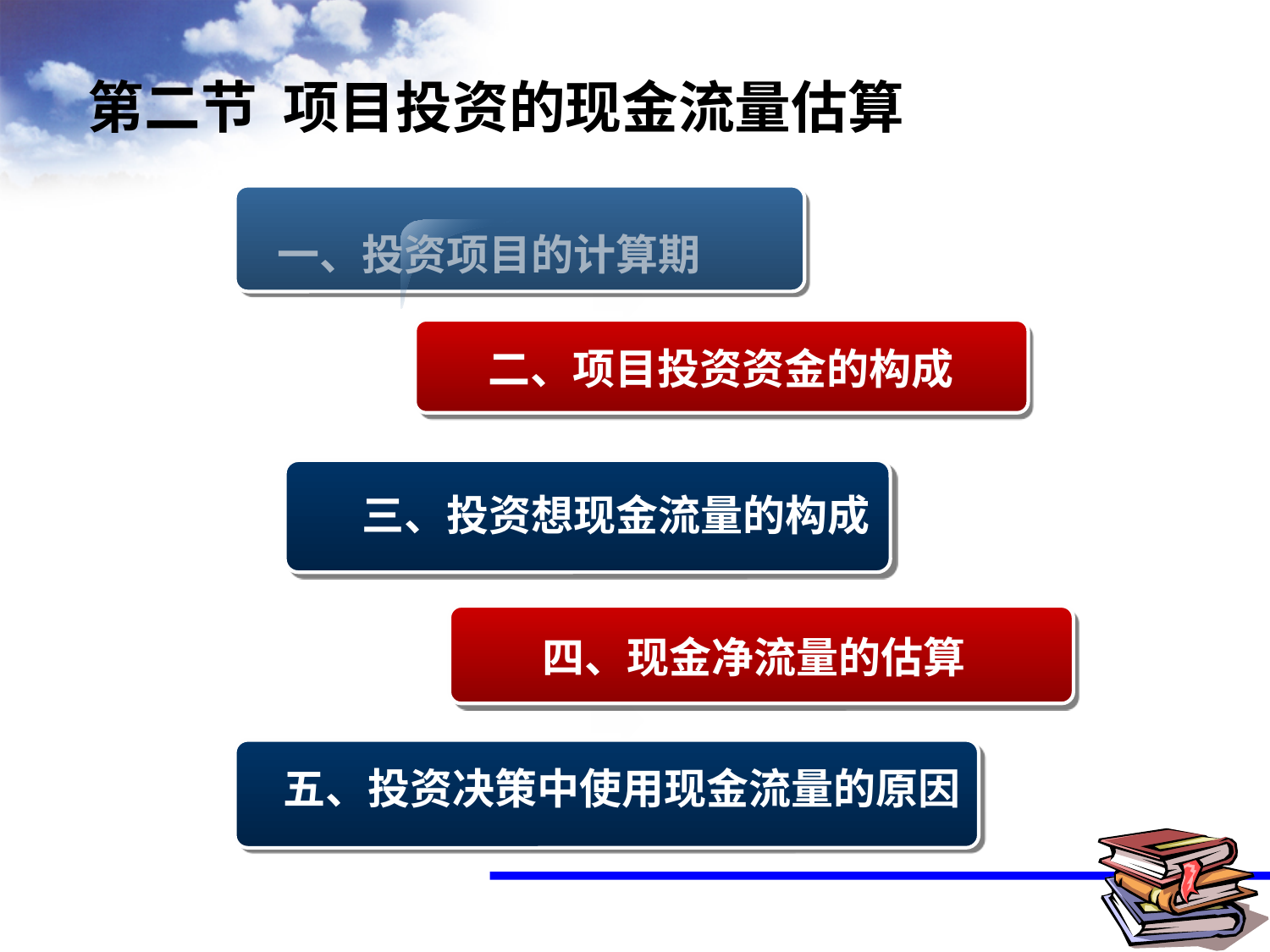

# 第二节  项目投资的现金流量估算

一、投资项目的计算期

二、项目投资资金的构成

三、投资想现金流量的构成

四、现金净流量的估算

五、投资决策中使用现金流量的原因